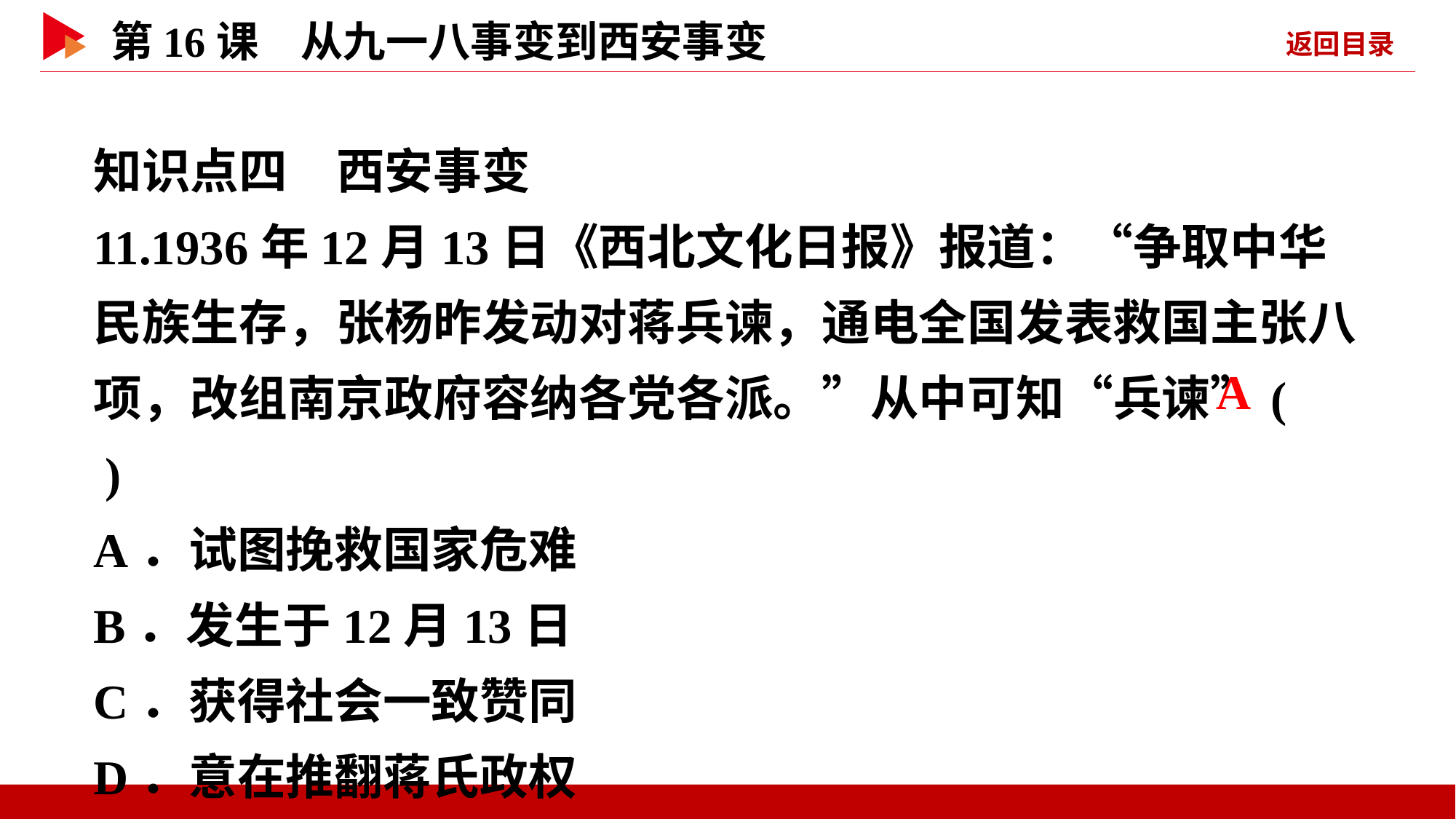

知识点四　西安事变
11.1936年12月13日《西北文化日报》报道：“争取中华民族生存，张杨昨发动对蒋兵谏，通电全国发表救国主张八项，改组南京政府容纳各党各派。”从中可知“兵谏”(        )
A．试图挽救国家危难
B．发生于12月13日
C．获得社会一致赞同
D．意在推翻蒋氏政权
   A